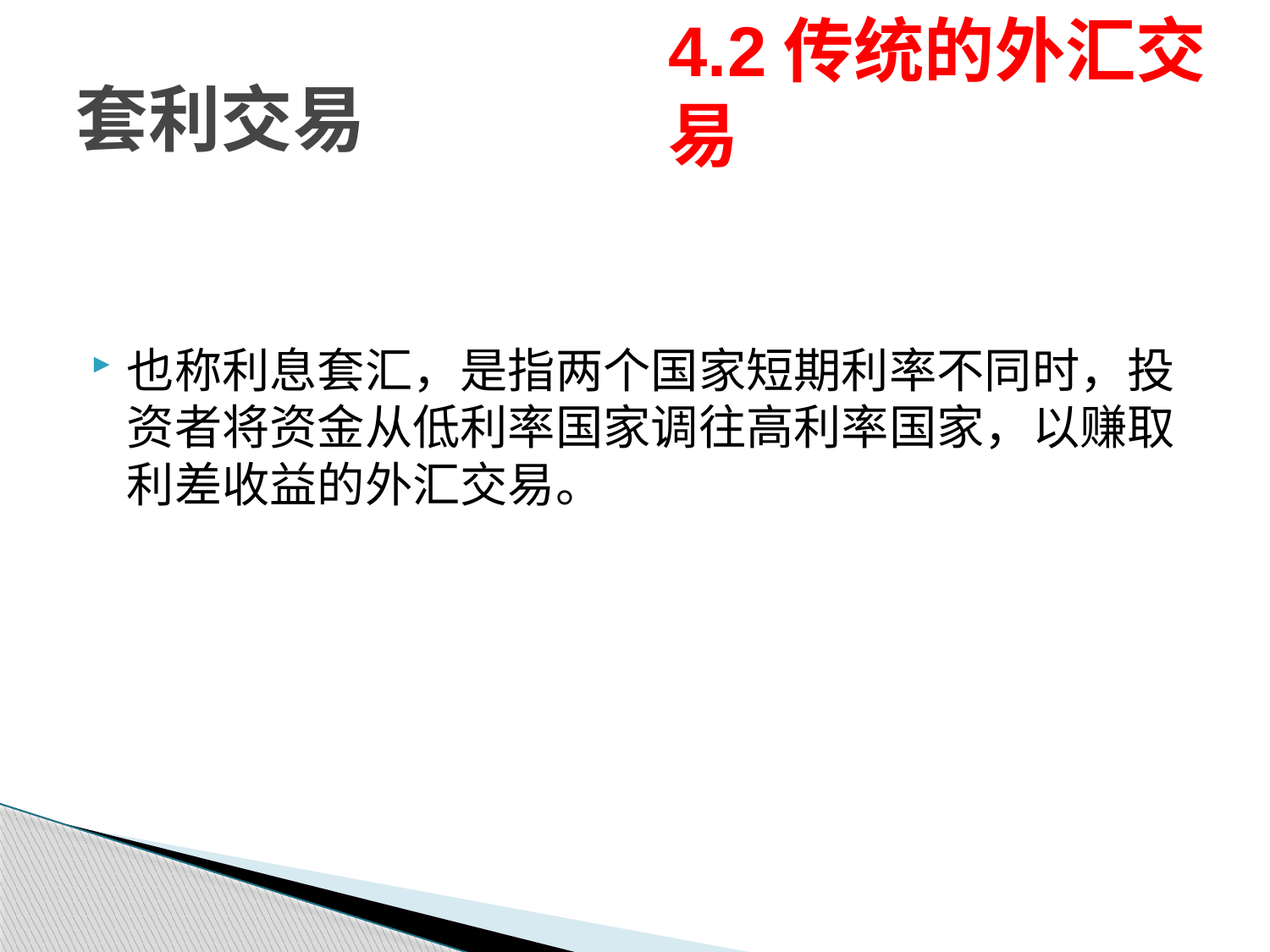

# 套利交易

也称利息套汇，是指两个国家短期利率不同时，投资者将资金从低利率国家调往高利率国家，以赚取利差收益的外汇交易。